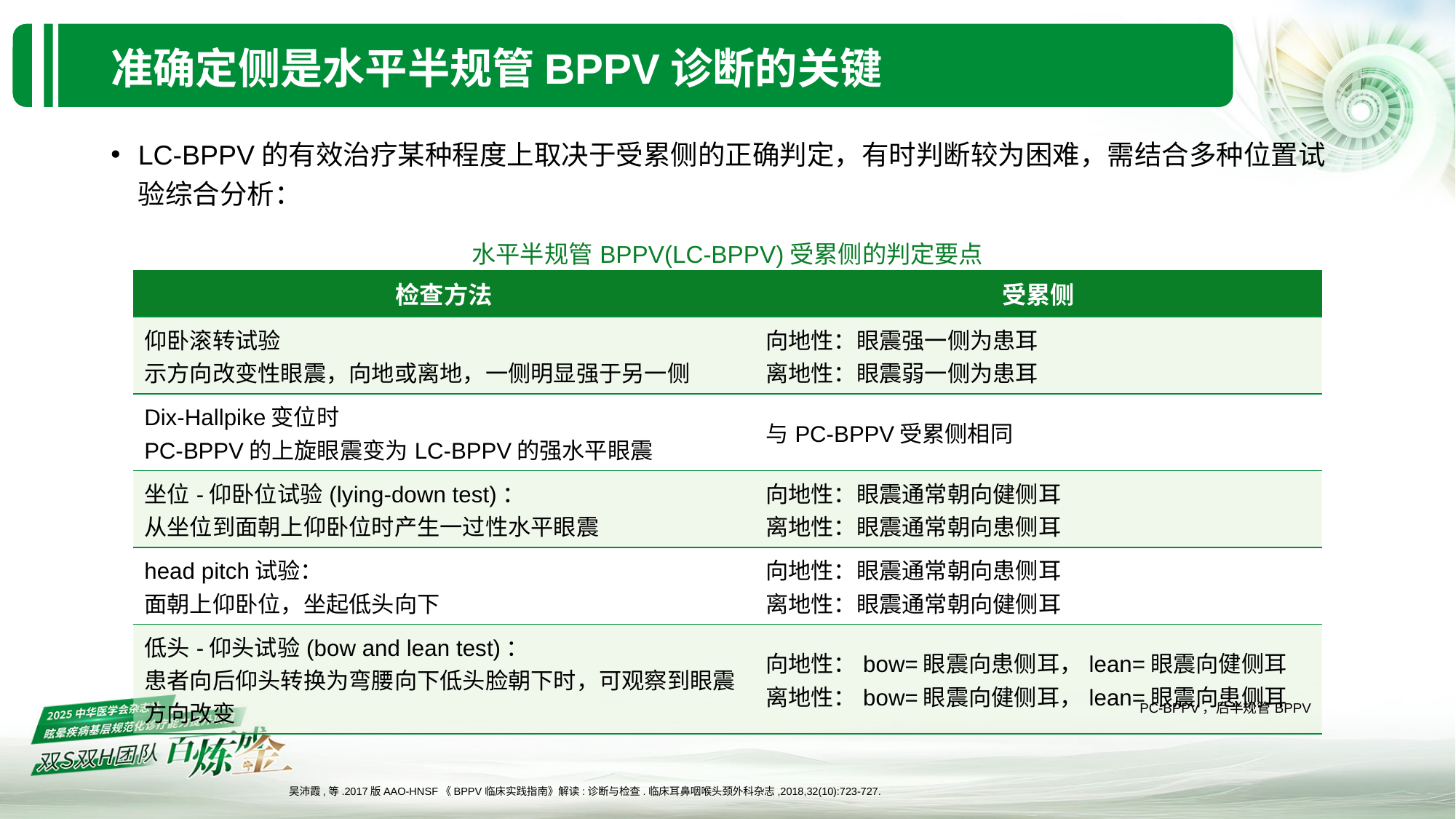

准确定侧是水平半规管BPPV诊断的关键
LC-BPPV的有效治疗某种程度上取决于受累侧的正确判定，有时判断较为困难，需结合多种位置试验综合分析：
水平半规管BPPV(LC-BPPV)受累侧的判定要点
| 检查方法 | 受累侧 |
| --- | --- |
| 仰卧滚转试验 示方向改变性眼震，向地或离地，一侧明显强于另一侧 | 向地性：眼震强一侧为患耳 离地性：眼震弱一侧为患耳 |
| Dix-Hallpike变位时 PC-BPPV的上旋眼震变为LC-BPPV的强水平眼震 | 与PC-BPPV受累侧相同 |
| 坐位-仰卧位试验(lying-down test)： 从坐位到面朝上仰卧位时产生一过性水平眼震 | 向地性：眼震通常朝向健侧耳 离地性：眼震通常朝向患侧耳 |
| head pitch试验： 面朝上仰卧位，坐起低头向下 | 向地性：眼震通常朝向患侧耳 离地性：眼震通常朝向健侧耳 |
| 低头-仰头试验(bow and lean test)： 患者向后仰头转换为弯腰向下低头脸朝下时，可观察到眼震方向改变 | 向地性：bow=眼震向患侧耳，lean=眼震向健侧耳 离地性：bow=眼震向健侧耳，lean=眼震向患侧耳 |
PC-BPPV，后半规管BPPV
吴沛霞,等.2017版AAO-HNSF《BPPV临床实践指南》解读:诊断与检查.临床耳鼻咽喉头颈外科杂志,2018,32(10):723-727.